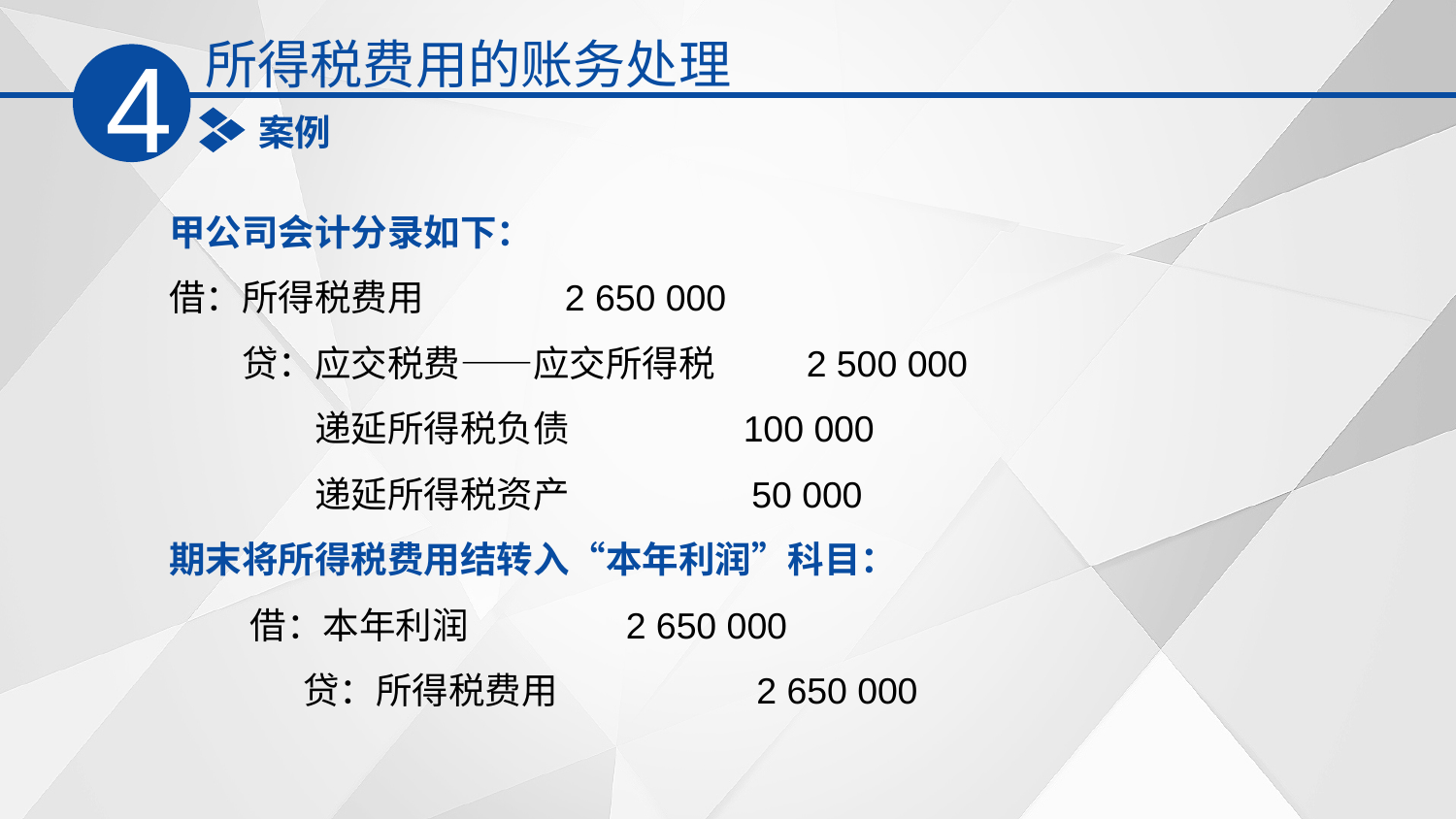

所得税费用的账务处理
4

案例

甲公司会计分录如下：
借：所得税费用                2 650 000
　　贷：应交税费——应交所得税          2 500 000
　　　　递延所得税负债                    100 000
　　　　递延所得税资产                     50 000
期末将所得税费用结转入‌“本年利润‌”科目：
　 　借：本年利润                  2 650 000
　　　   贷：所得税费用                       2 650 000